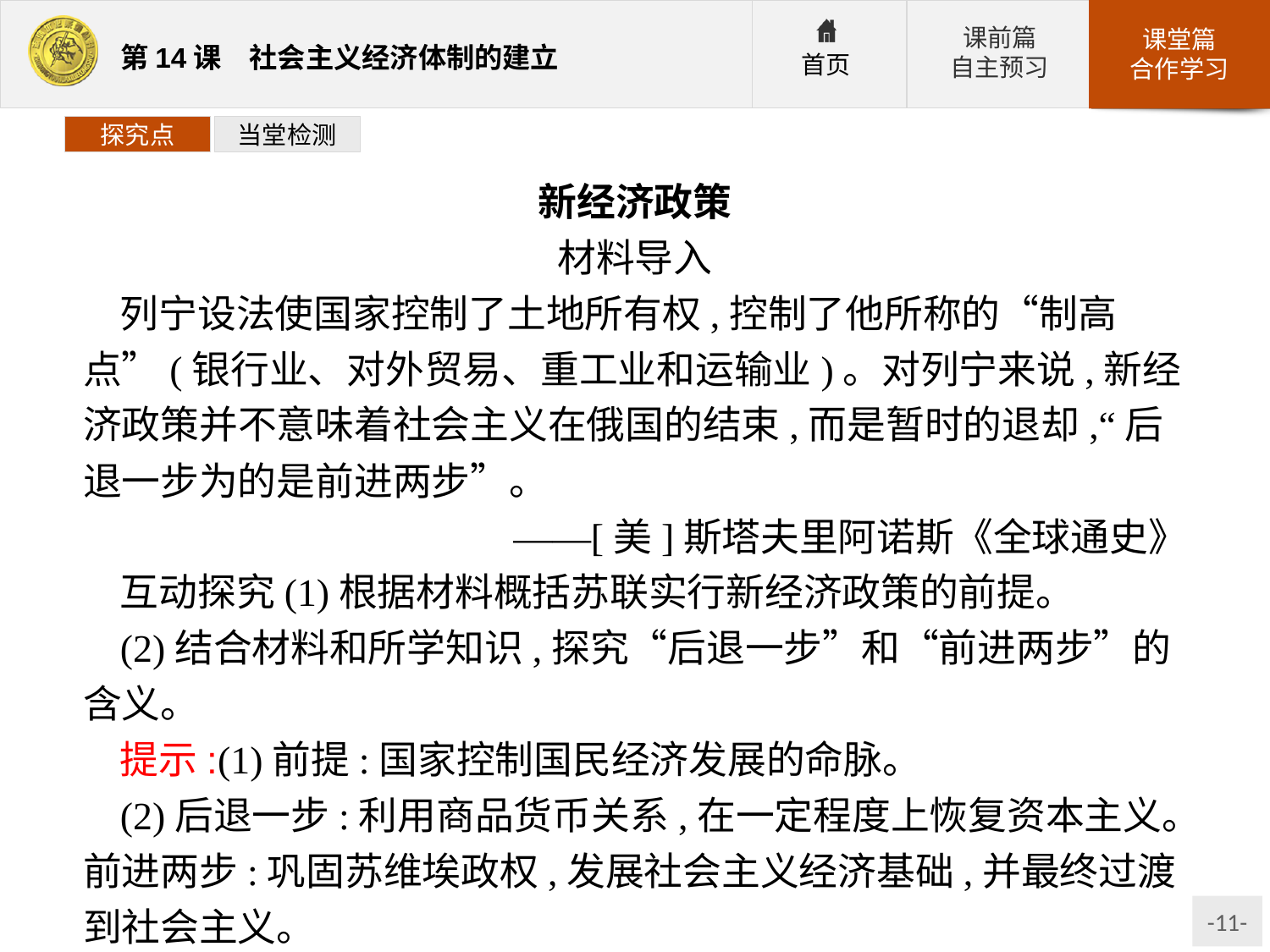

探究点
当堂检测
新经济政策
材料导入
列宁设法使国家控制了土地所有权,控制了他所称的“制高点”(银行业、对外贸易、重工业和运输业)。对列宁来说,新经济政策并不意味着社会主义在俄国的结束,而是暂时的退却,“后退一步为的是前进两步”。
——[美]斯塔夫里阿诺斯《全球通史》
互动探究(1)根据材料概括苏联实行新经济政策的前提。
(2)结合材料和所学知识,探究“后退一步”和“前进两步”的含义。
提示:(1)前提:国家控制国民经济发展的命脉。
(2)后退一步:利用商品货币关系,在一定程度上恢复资本主义。前进两步:巩固苏维埃政权,发展社会主义经济基础,并最终过渡到社会主义。